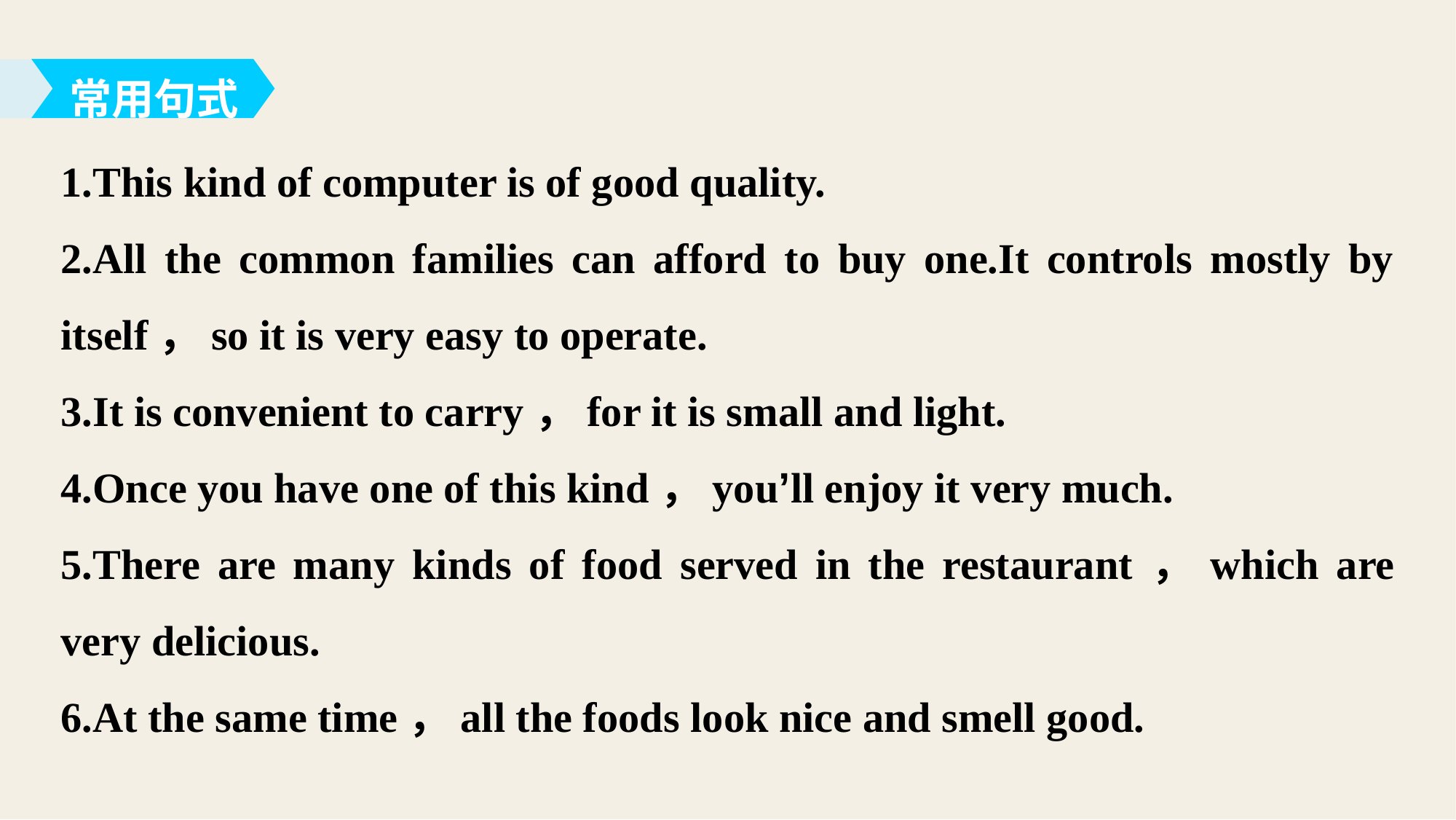

常用句式

1.This kind of computer is of good quality.
2.All the common families can afford to buy one.It controls mostly by itself，so it is very easy to operate.
3.It is convenient to carry，for it is small and light.
4.Once you have one of this kind，you’ll enjoy it very much.
5.There are many kinds of food served in the restaurant，which are very delicious.
6.At the same time，all the foods look nice and smell good.